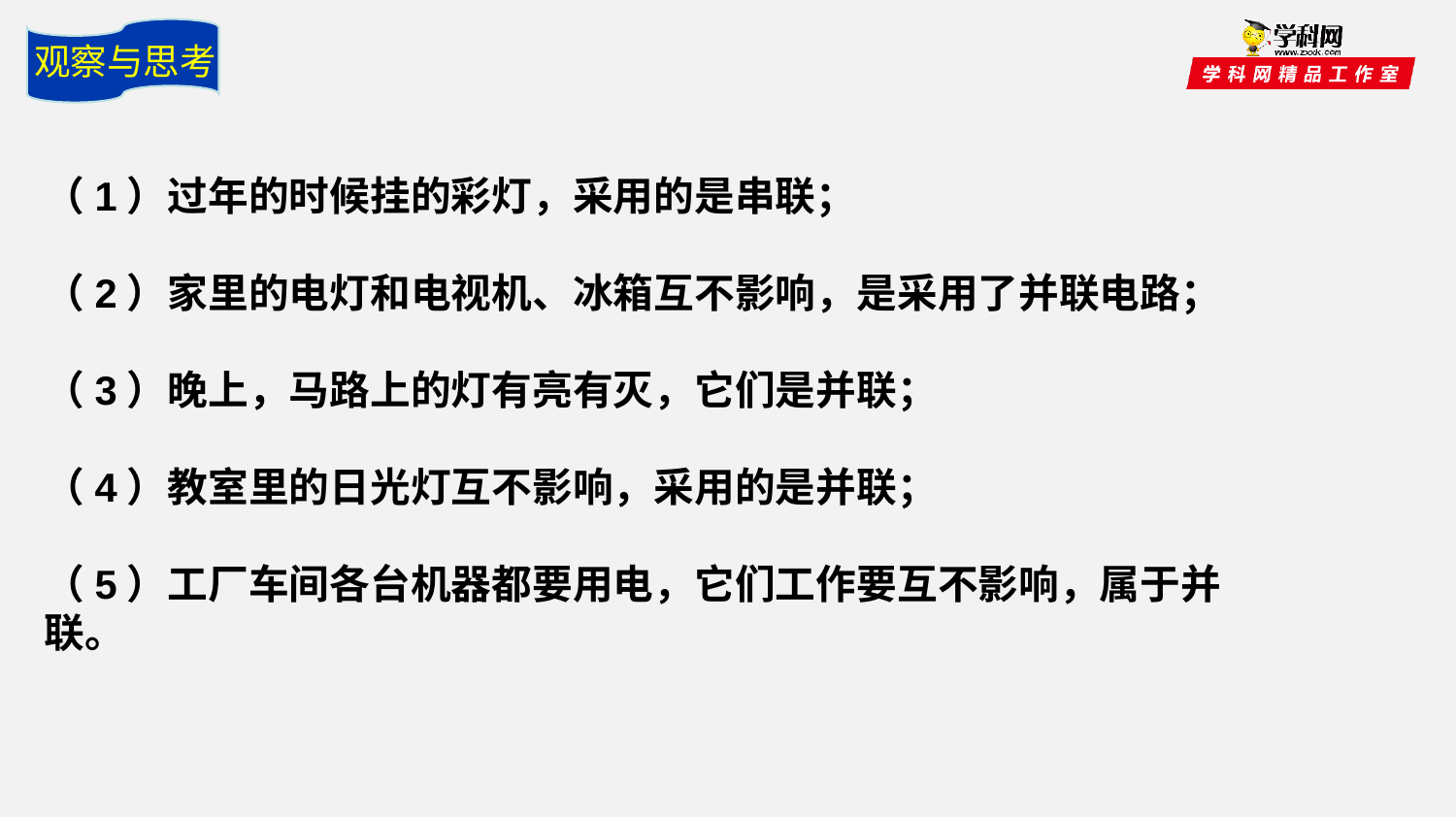

观察与思考
（1）过年的时候挂的彩灯，采用的是串联；

（2）家里的电灯和电视机、冰箱互不影响，是采用了并联电路；

（3）晚上，马路上的灯有亮有灭，它们是并联；

（4）教室里的日光灯互不影响，采用的是并联；

（5）工厂车间各台机器都要用电，它们工作要互不影响，属于并联。